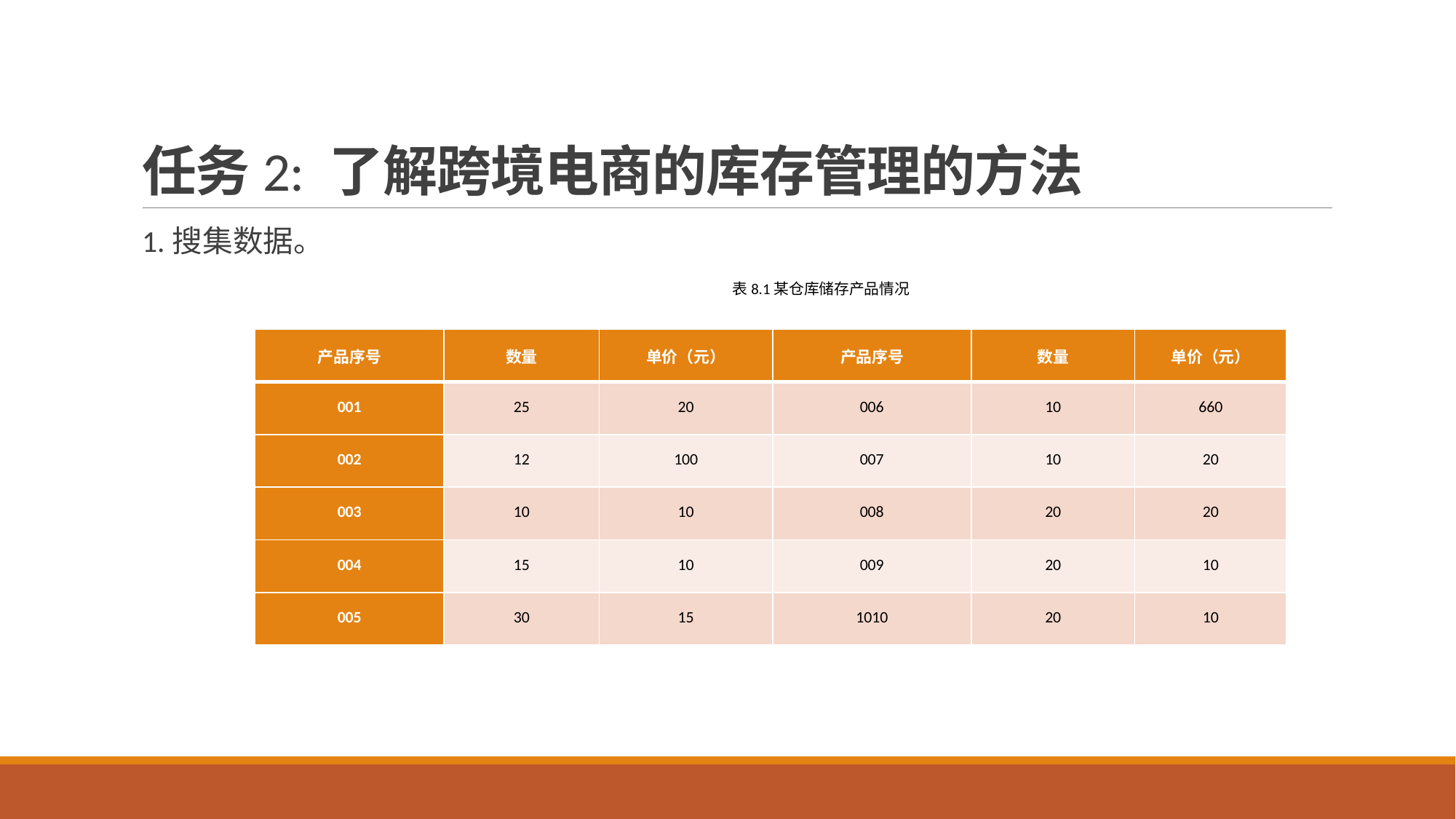

# 任务2: 了解跨境电商的库存管理的方法
1.搜集数据。
表8.1某仓库储存产品情况

| 产品序号 | 数量 | 单价（元） | 产品序号 | 数量 | 单价（元） |
| --- | --- | --- | --- | --- | --- |
| 001 | 25 | 20 | 006 | 10 | 660 |
| 002 | 12 | 100 | 007 | 10 | 20 |
| 003 | 10 | 10 | 008 | 20 | 20 |
| 004 | 15 | 10 | 009 | 20 | 10 |
| 005 | 30 | 15 | 1010 | 20 | 10 |